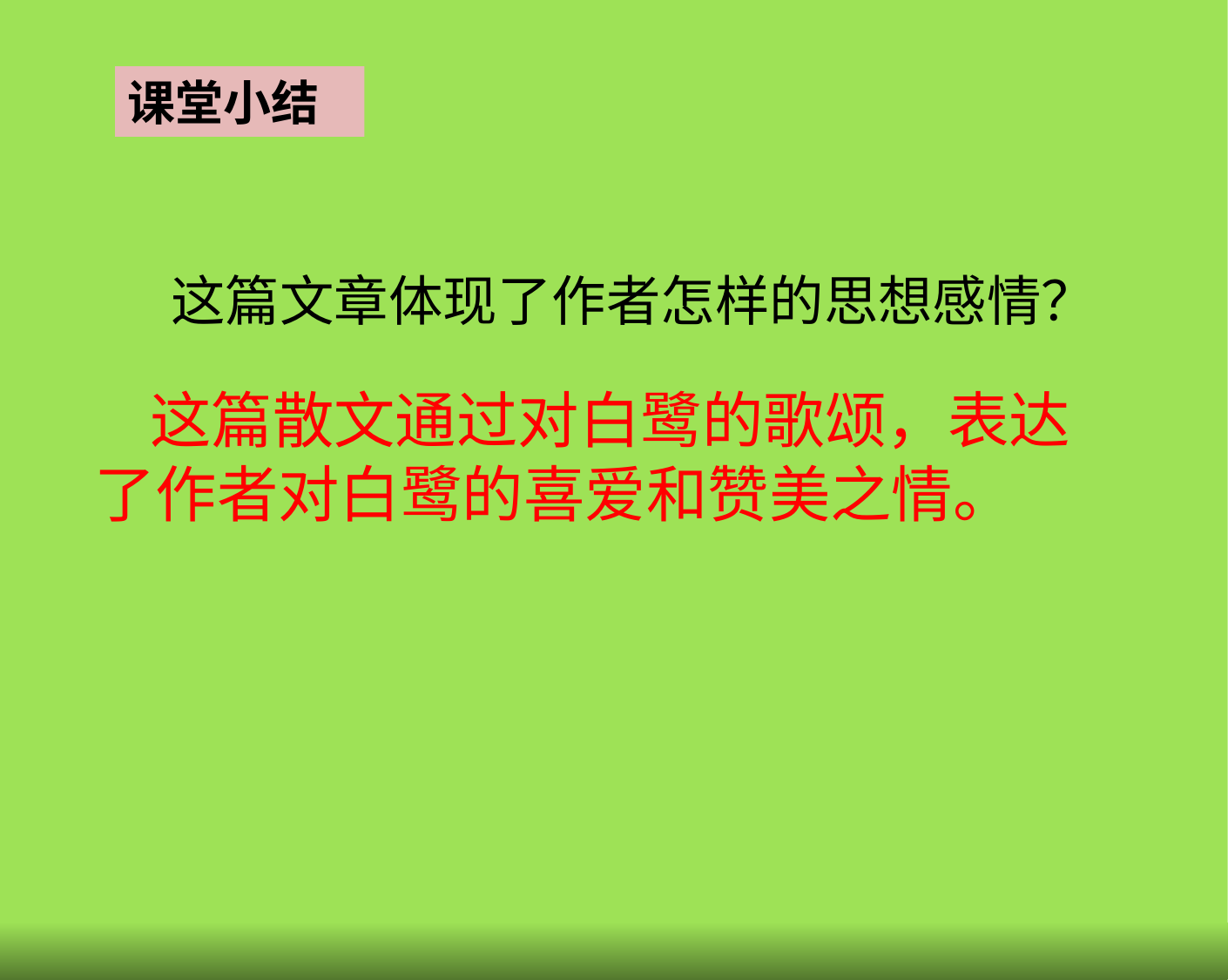

课堂小结
这篇文章体现了作者怎样的思想感情？
   这篇散文通过对白鹭的歌颂，表达
了作者对白鹭的喜爱和赞美之情。